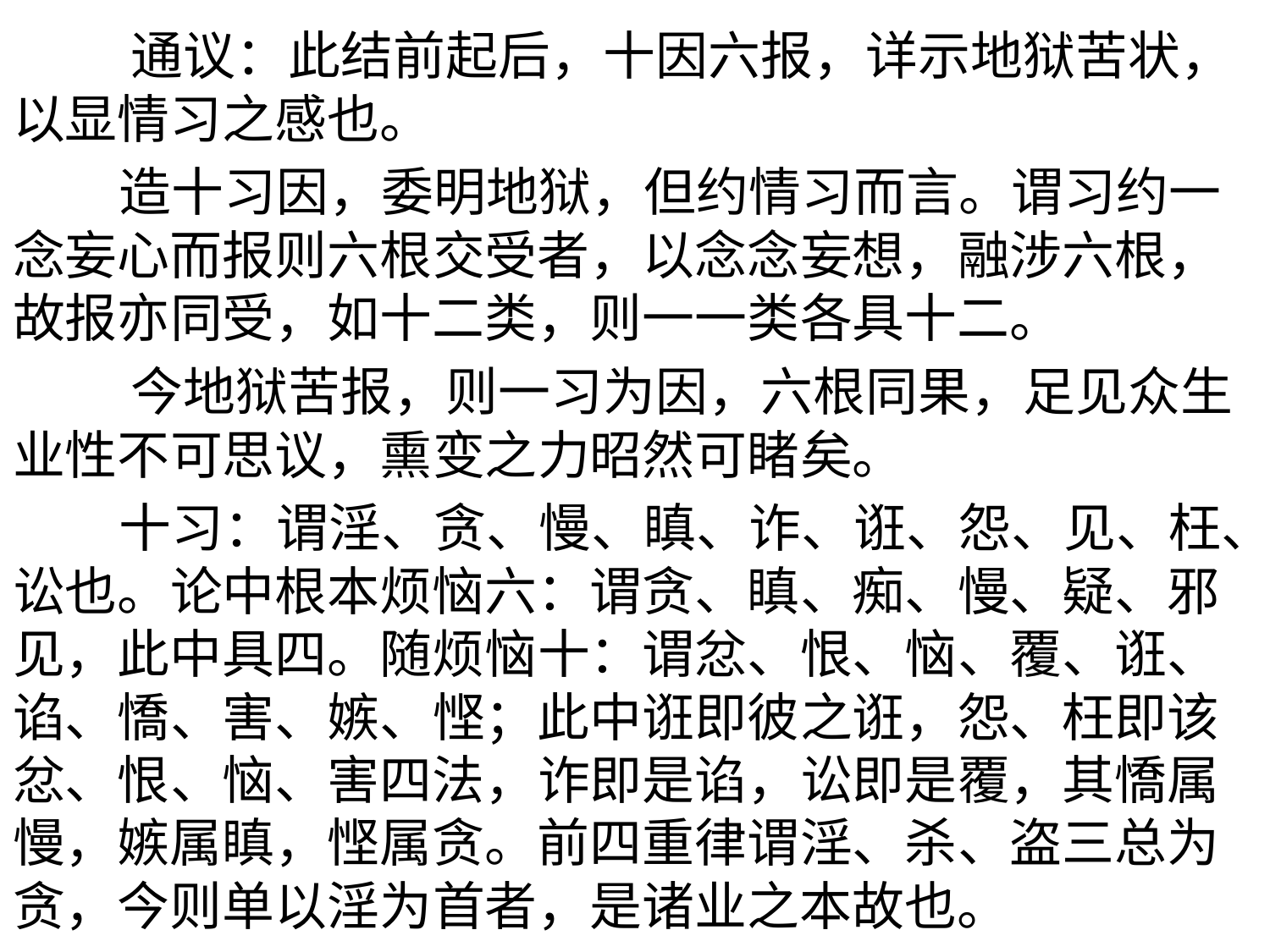

通议：此结前起后，十因六报，详示地狱苦状，以显情习之感也。
        造十习因，委明地狱，但约情习而言。谓习约一念妄心而报则六根交受者，以念念妄想，融涉六根，故报亦同受，如十二类，则一一类各具十二。
         今地狱苦报，则一习为因，六根同果，足见众生业性不可思议，熏变之力昭然可睹矣。
        十习：谓淫、贪、慢、瞋、诈、诳、怨、见、枉、讼也。论中根本烦恼六：谓贪、瞋、痴、慢、疑、邪见，此中具四。随烦恼十：谓忿、恨、恼、覆、诳、谄、憍、害、嫉、悭；此中诳即彼之诳，怨、枉即该忿、恨、恼、害四法，诈即是谄，讼即是覆，其憍属慢，嫉属瞋，悭属贪。前四重律谓淫、杀、盗三总为贪，今则单以淫为首者，是诸业之本故也。